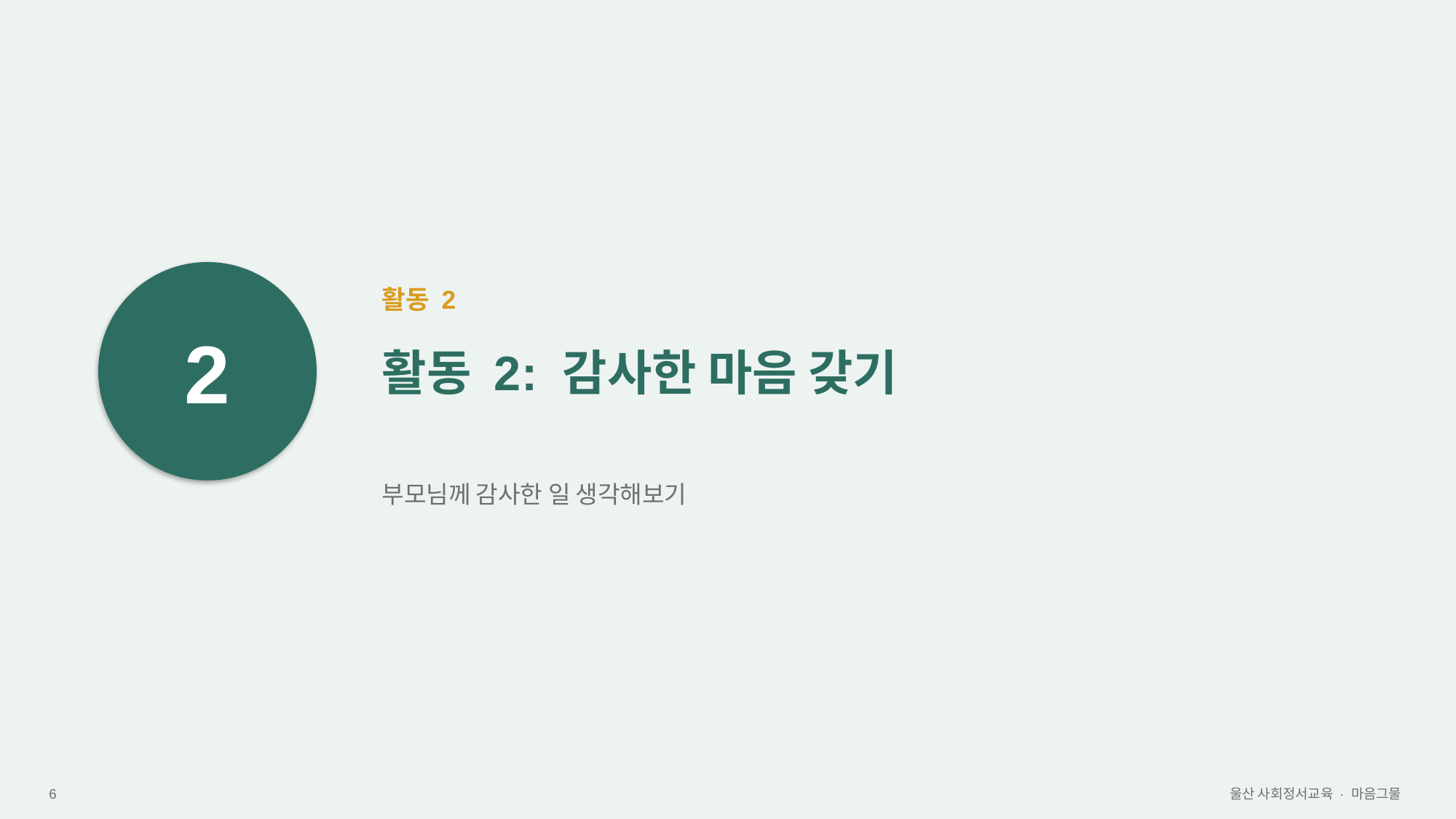

2
활동 2
활동 2: 감사한 마음 갖기
부모님께 감사한 일 생각해보기
6
울산 사회정서교육 · 마음그물